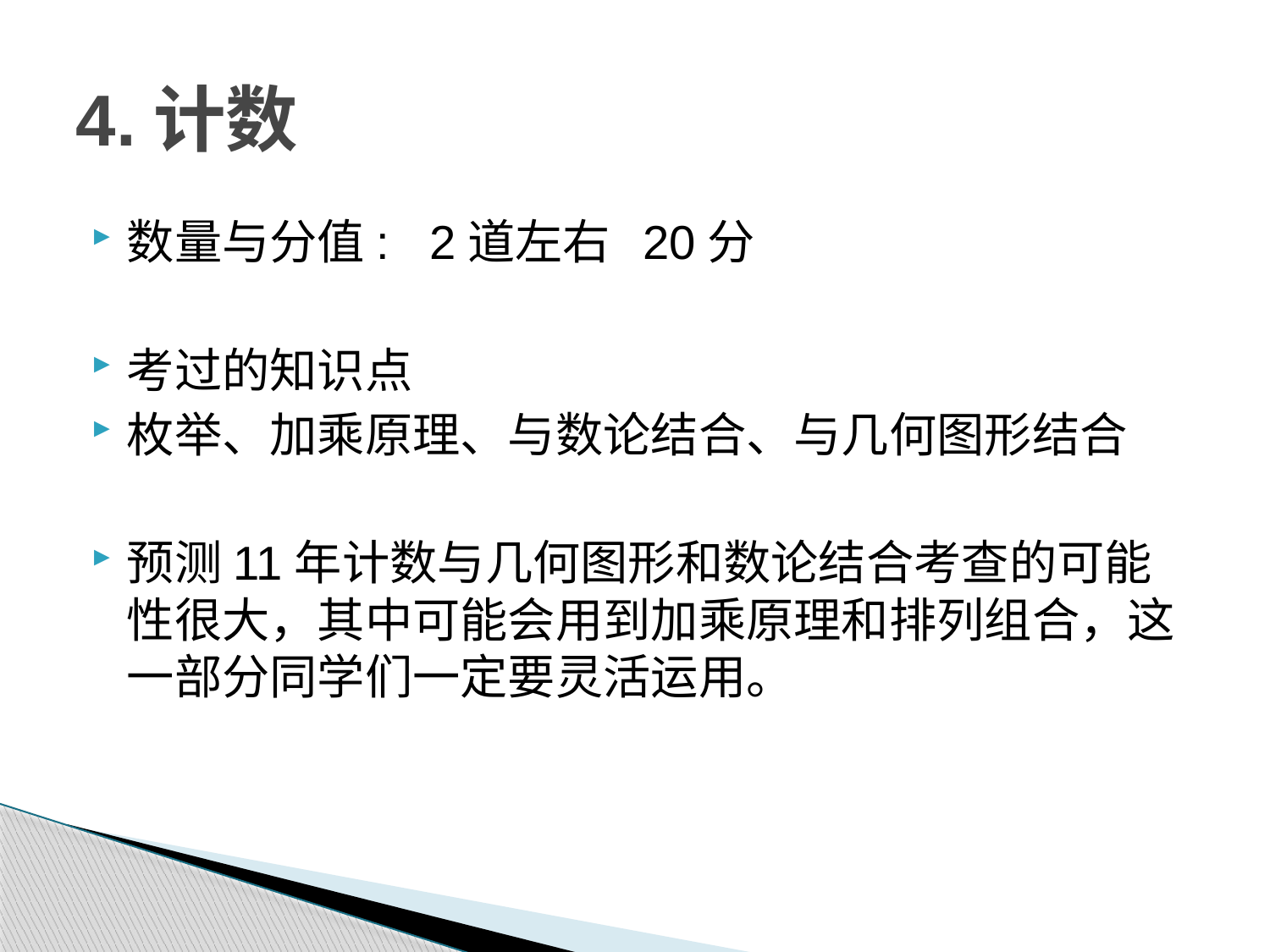

# 4.计数
数量与分值:   2道左右  20分

考过的知识点
枚举、加乘原理、与数论结合、与几何图形结合

预测11年计数与几何图形和数论结合考查的可能性很大，其中可能会用到加乘原理和排列组合，这一部分同学们一定要灵活运用。